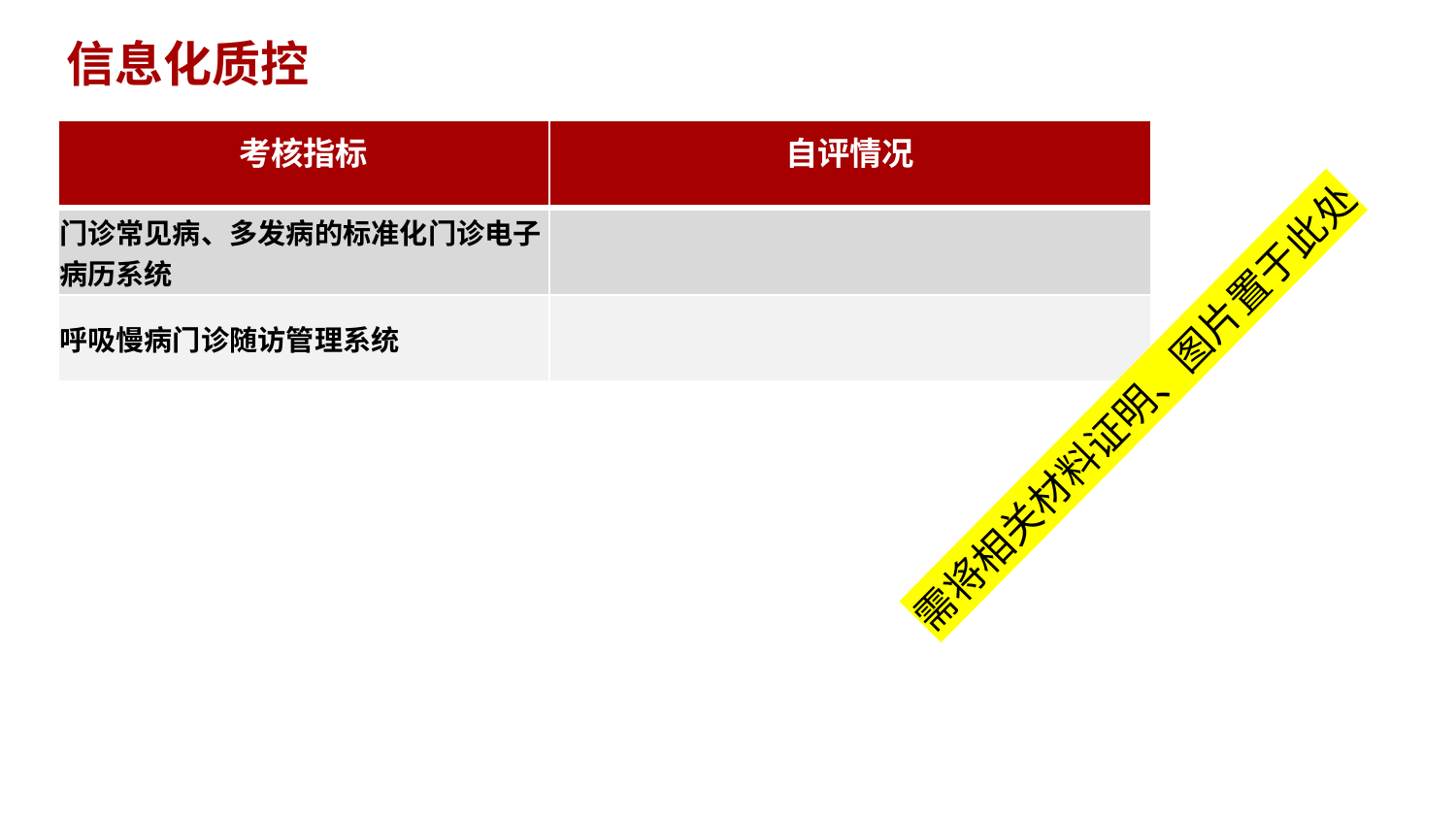

信息化质控
| 考核指标 | 自评情况 |
| --- | --- |
| 门诊常见病、多发病的标准化门诊电子病历系统 |  |
| 呼吸慢病门诊随访管理系统 |  |
需将相关材料证明、图片置于此处